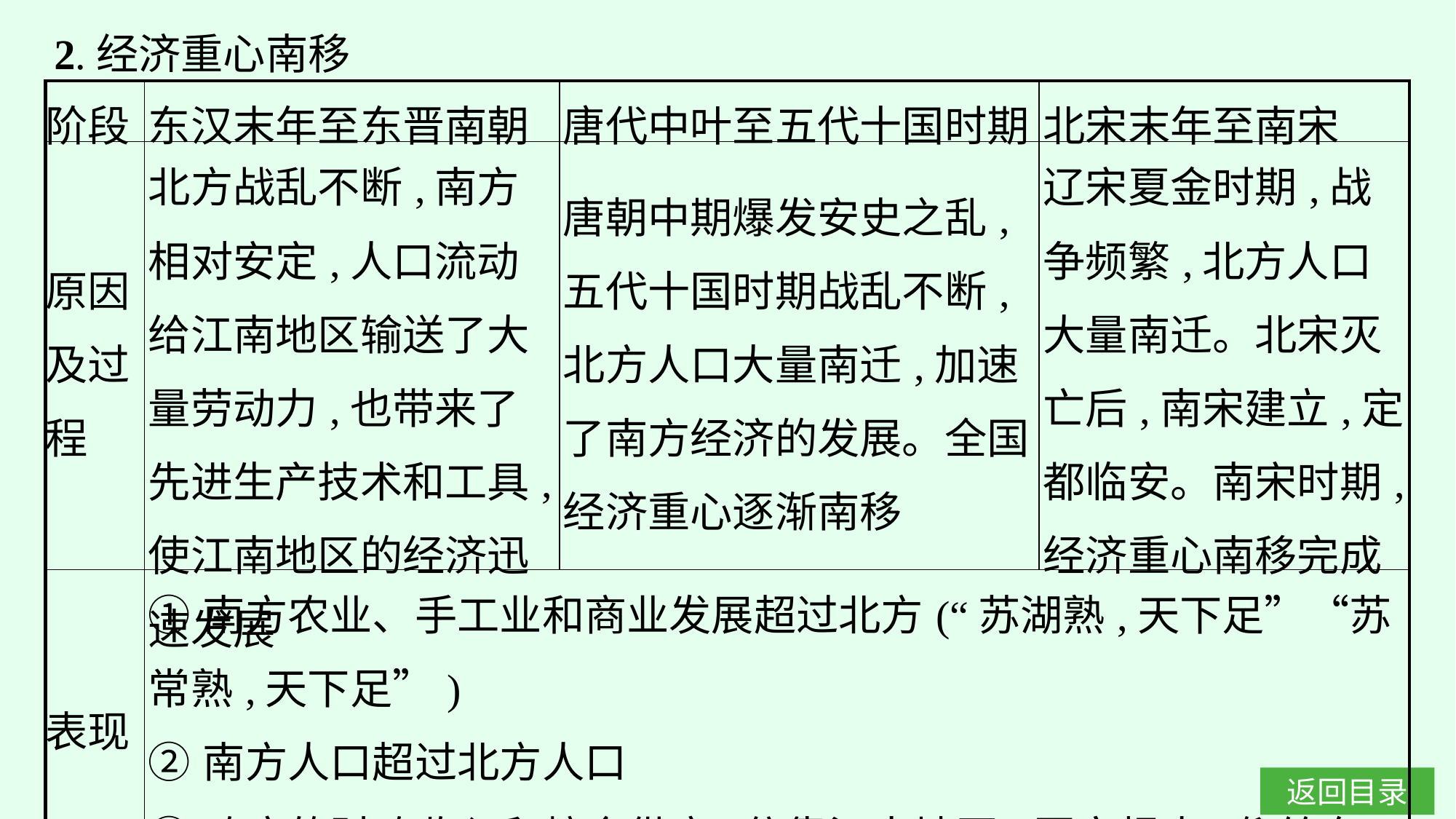

2.经济重心南移
| 阶段 | 东汉末年至东晋南朝 | 唐代中叶至五代十国时期 | 北宋末年至南宋 |
| --- | --- | --- | --- |
| 原因 及过程 | 北方战乱不断,南方相对安定,人口流动给江南地区输送了大量劳动力,也带来了先进生产技术和工具,使江南地区的经济迅速发展 | 唐朝中期爆发安史之乱,五代十国时期战乱不断,北方人口大量南迁,加速了南方经济的发展。全国经济重心逐渐南移 | 辽宋夏金时期,战争频繁,北方人口大量南迁。北宋灭亡后,南宋建立,定都临安。南宋时期,经济重心南移完成 |
| 表现 | ①南方农业、手工业和商业发展超过北方(“苏湖熟,天下足”“苏常熟,天下足”) ②南方人口超过北方人口 ③政府的财政收入和粮食供应,依靠江南地区(国家根本,仰给东南) |  |  |